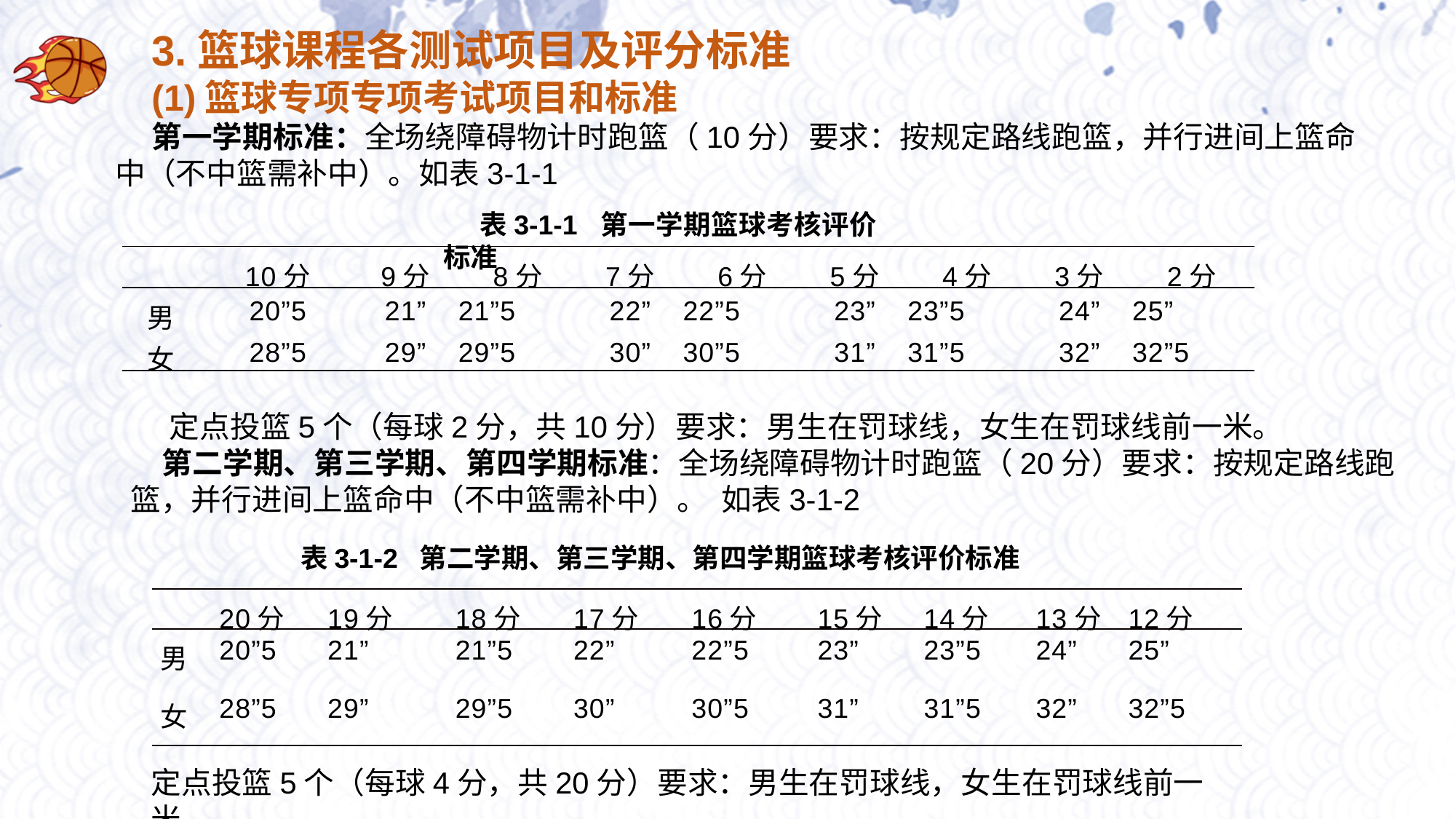

3.篮球课程各测试项目及评分标准
(1)篮球专项专项考试项目和标准
第一学期标准：全场绕障碍物计时跑篮（10分）要求：按规定路线跑篮，并行进间上篮命中（不中篮需补中）。如表3-1-1
表3-1-1  第一学期篮球考核评价标准
|  | 10分 | 9分 | 8分 | 7分 | 6分 | 5分 | 4分 | 3分 | 2分 |
| --- | --- | --- | --- | --- | --- | --- | --- | --- | --- |
| 男 | 20”5 | 21” | 21”5 | 22” | 22”5 | 23” | 23”5 | 24” | 25” |
| 女 | 28”5 | 29” | 29”5 | 30” | 30”5 | 31” | 31”5 | 32” | 32”5 |

 定点投篮5个（每球2分，共10分）要求：男生在罚球线，女生在罚球线前一米。
第二学期、第三学期、第四学期标准：全场绕障碍物计时跑篮（20分）要求：按规定路线跑篮，并行进间上篮命中（不中篮需补中）。  如表3-1-2
表3-1-2  第二学期、第三学期、第四学期篮球考核评价标准
|  | 20分 | 19分 | 18分 | 17分 | 16分 | 15分 | 14分 | 13分 | 12分 |
| --- | --- | --- | --- | --- | --- | --- | --- | --- | --- |
| 男 | 20”5 | 21” | 21”5 | 22” | 22”5 | 23” | 23”5 | 24” | 25” |
| 女 | 28”5 | 29” | 29”5 | 30” | 30”5 | 31” | 31”5 | 32” | 32”5 |

定点投篮5个（每球4分，共20分）要求：男生在罚球线，女生在罚球线前一米。